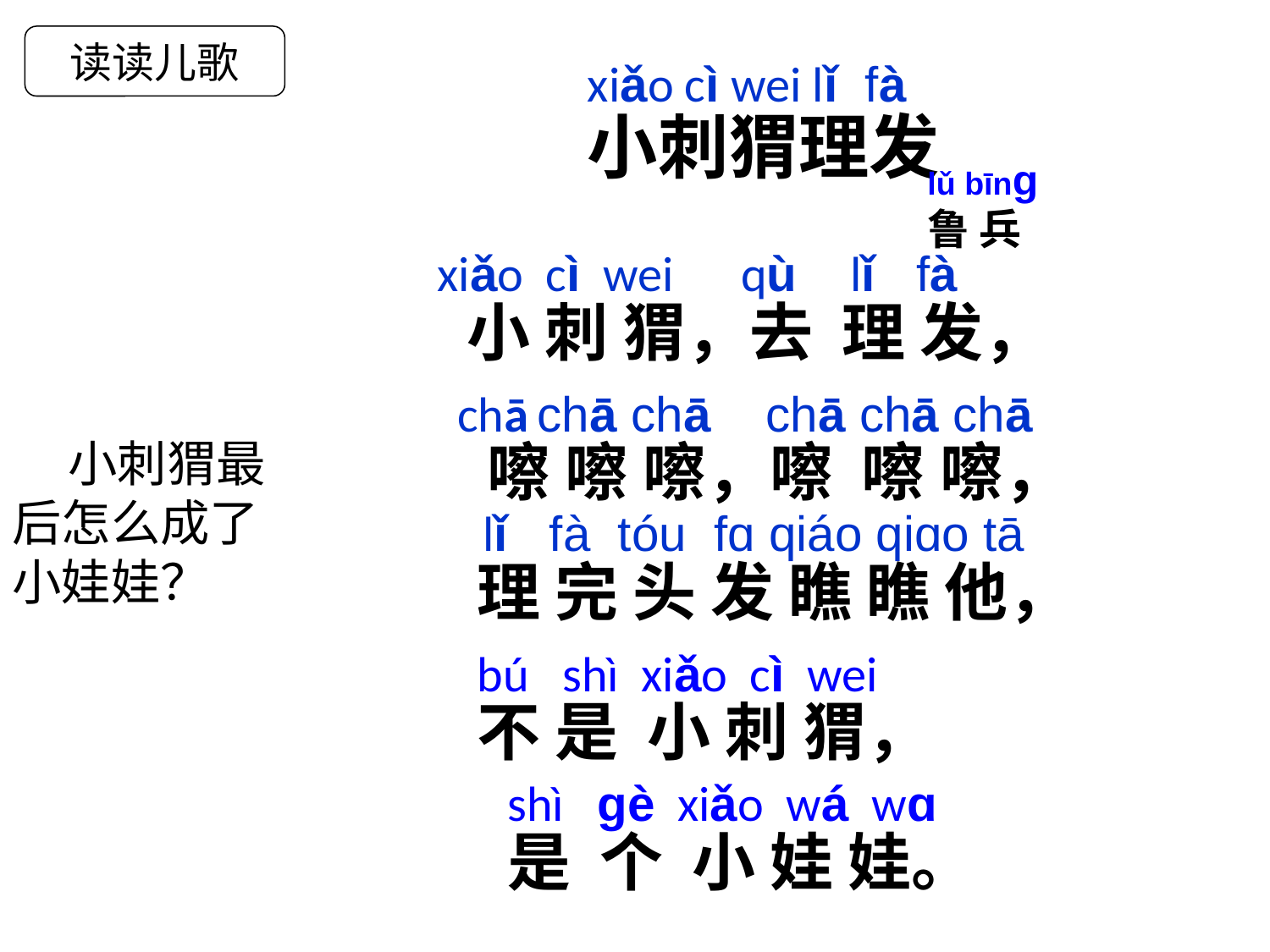

读读儿歌
xiǎo cì wei lǐ  fà
小刺猬理发
lǔ bīnɡ
鲁 兵
xiǎo  cì  wei      qù      lǐ   fà
 小 刺 猬，去  理 发，
chā chā chā    chā chā chā
 嚓 嚓 嚓，嚓  嚓 嚓，
    小刺猬最后怎么成了小娃娃？
    lǐ   fà  tóu  fɑ qiáo qiɑo tā
 理 完 头 发 瞧 瞧 他，
bú   shì  xiǎo  cì  wei
不 是  小 刺 猬，
shì   ɡè  xiǎo  wá  wɑ
是  个  小 娃 娃。